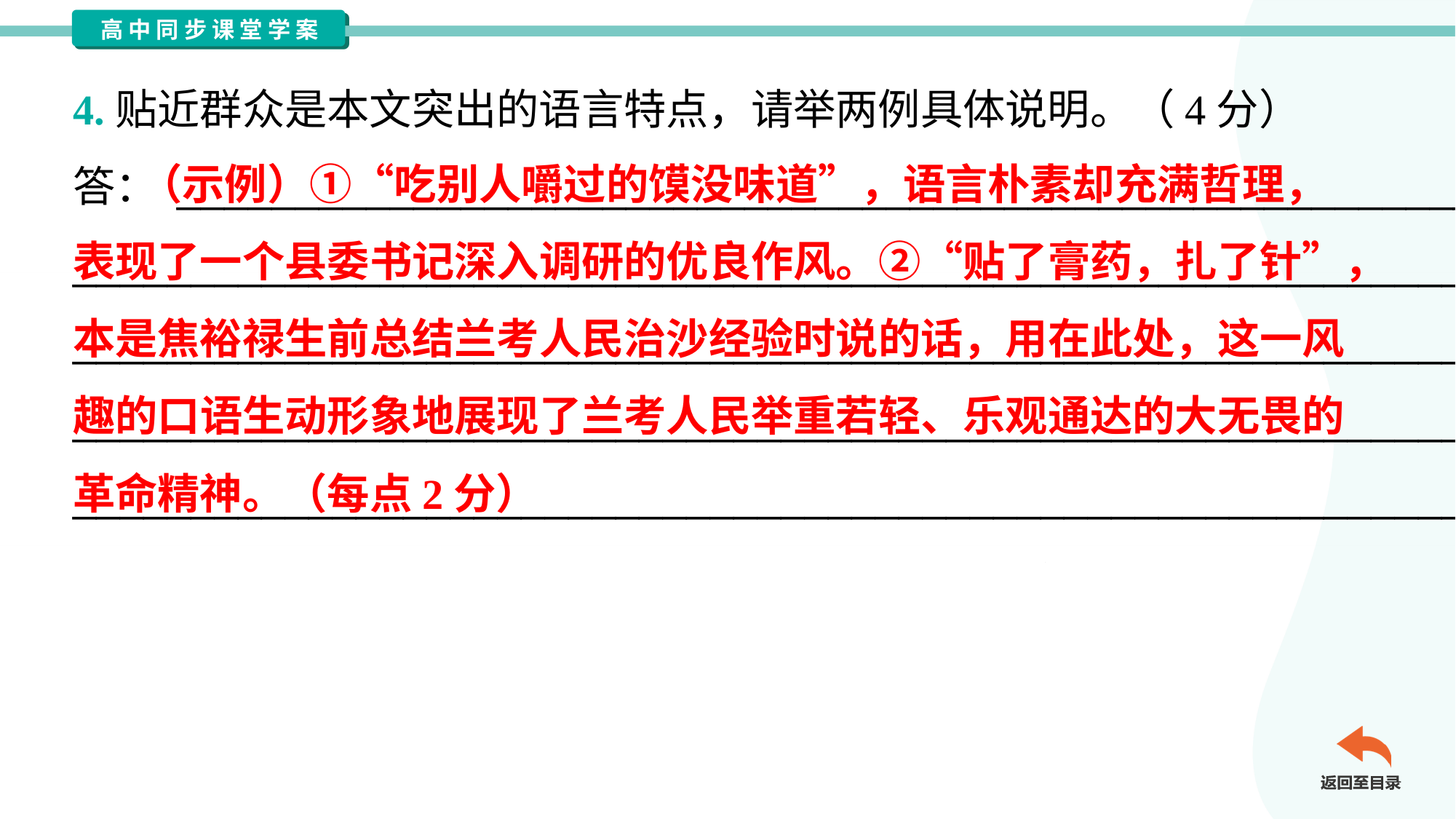

4.贴近群众是本文突出的语言特点，请举两例具体说明。（4分）
答： ________________________________________________________
_____________________________________________________________
_____________________________________________________________
_____________________________________________________________
_____________________________________________________________
      （示例）①“吃别人嚼过的馍没味道”，语言朴素却充满哲理，
表现了一个县委书记深入调研的优良作风。②“贴了膏药，扎了针”，
本是焦裕禄生前总结兰考人民治沙经验时说的话，用在此处，这一风
趣的口语生动形象地展现了兰考人民举重若轻、乐观通达的大无畏的
革命精神。（每点2分）